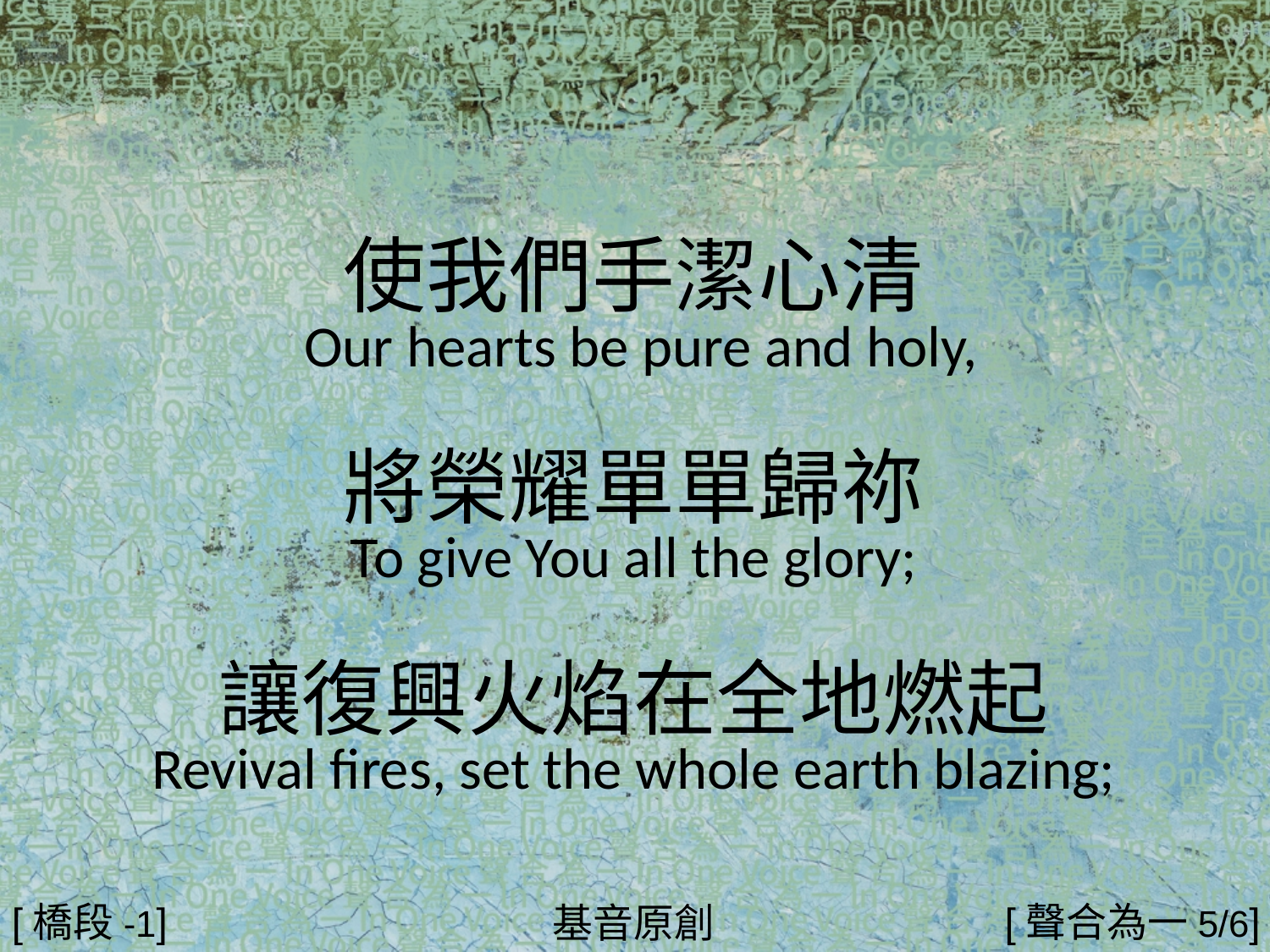

使我們手潔心清
 Our hearts be pure and holy,

將榮耀單單歸祢
To give You all the glory;

讓復興火焰在全地燃起
Revival fires, set the whole earth blazing;

#

[橋段-1]
[聲合為一5/6]
基音原創